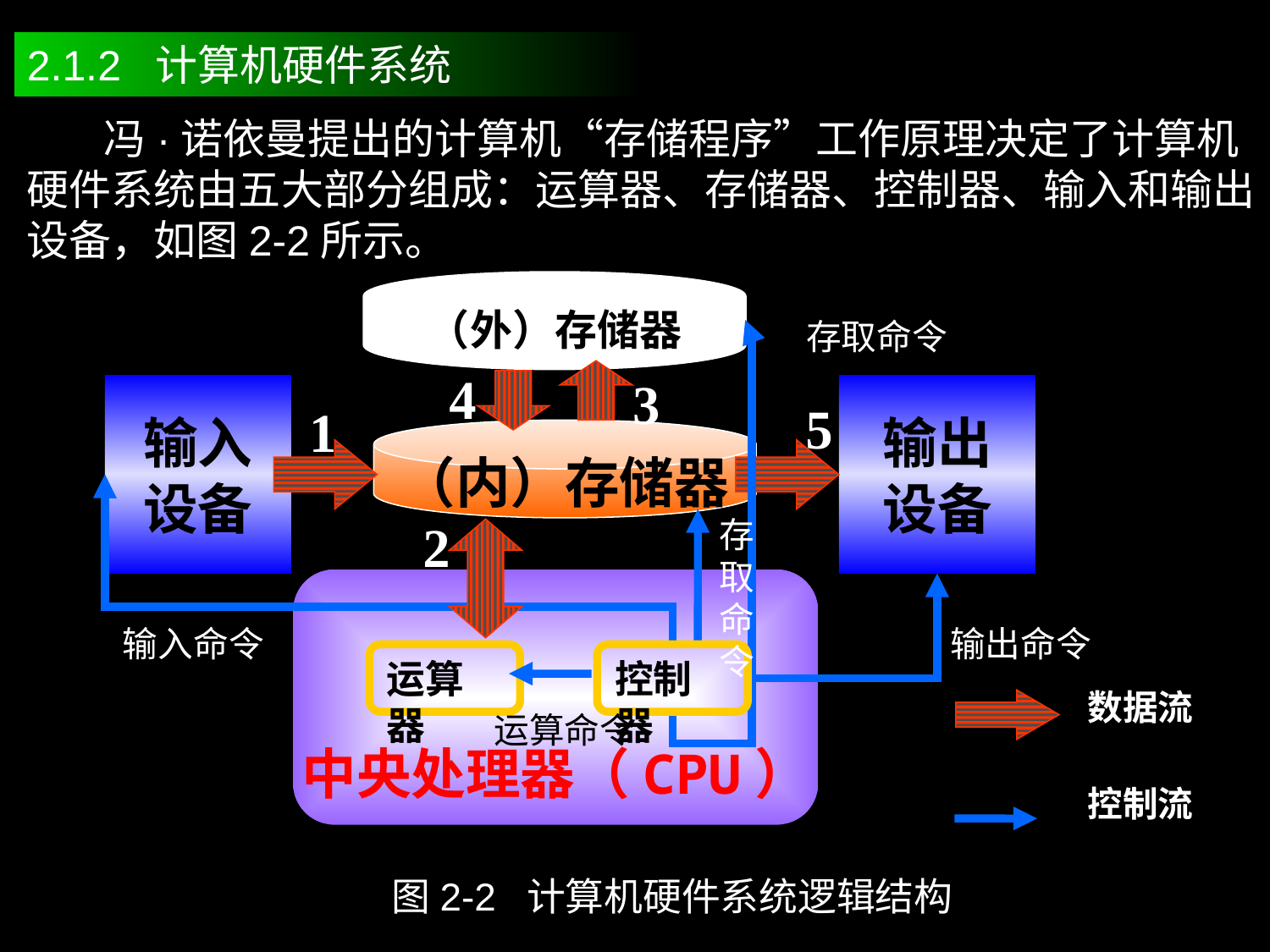

2.1.2  计算机硬件系统
       冯·诺依曼提出的计算机“存储程序”工作原理决定了计算机硬件系统由五大部分组成：运算器、存储器、控制器、输入和输出设备，如图2-2所示。

（外）存储器
存取命令
4

3

输入
设备
输出
设备
5
1
（内）存储器

2
存
取
命
令

中央处理器（CPU）
输入命令
输出命令
运算器
控制器

数据流
控制流
运算命令

图2-2  计算机硬件系统逻辑结构